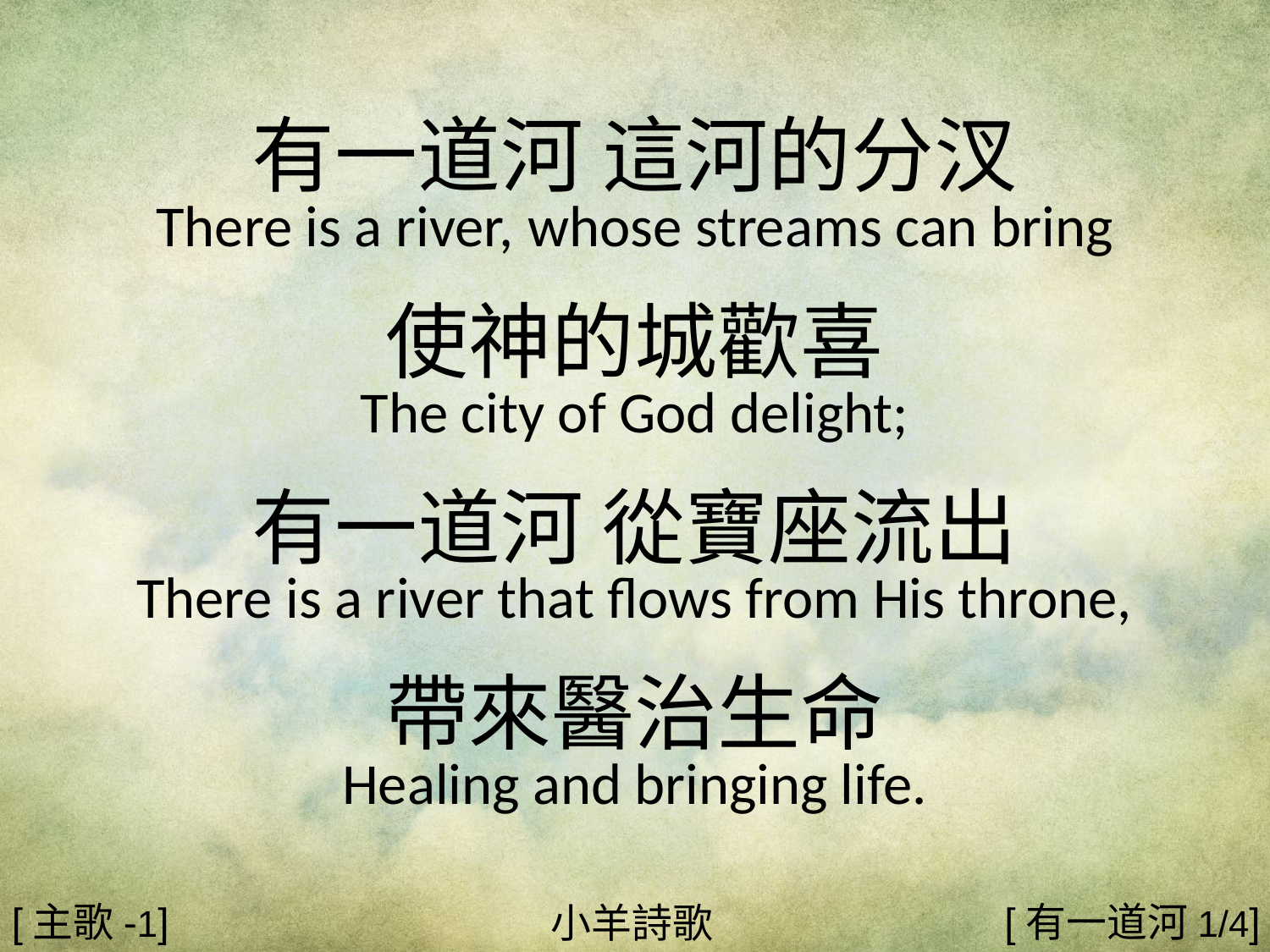

有一道河 這河的分汊
There is a river, whose streams can bring

使神的城歡喜
The city of God delight;

有一道河 從寶座流出
There is a river that flows from His throne,

帶來醫治生命
Healing and bringing life.
#

[主歌-1]
[有一道河1/4]
小羊詩歌